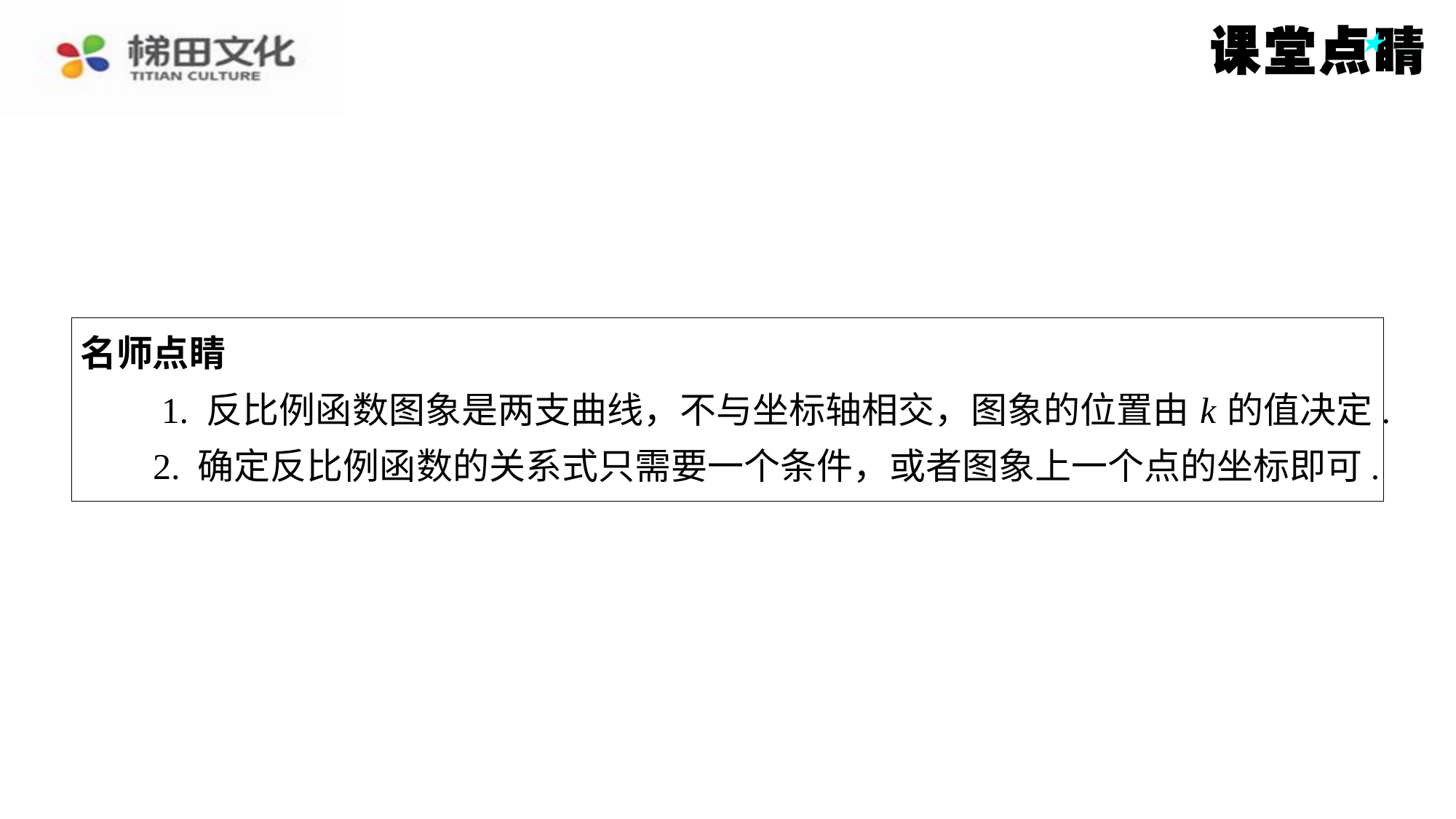

名师点睛
　　1. 反比例函数图象是两支曲线，不与坐标轴相交，图象的位置由 k 的值决定.
2. 确定反比例函数的关系式只需要一个条件，或者图象上一个点的坐标即可.